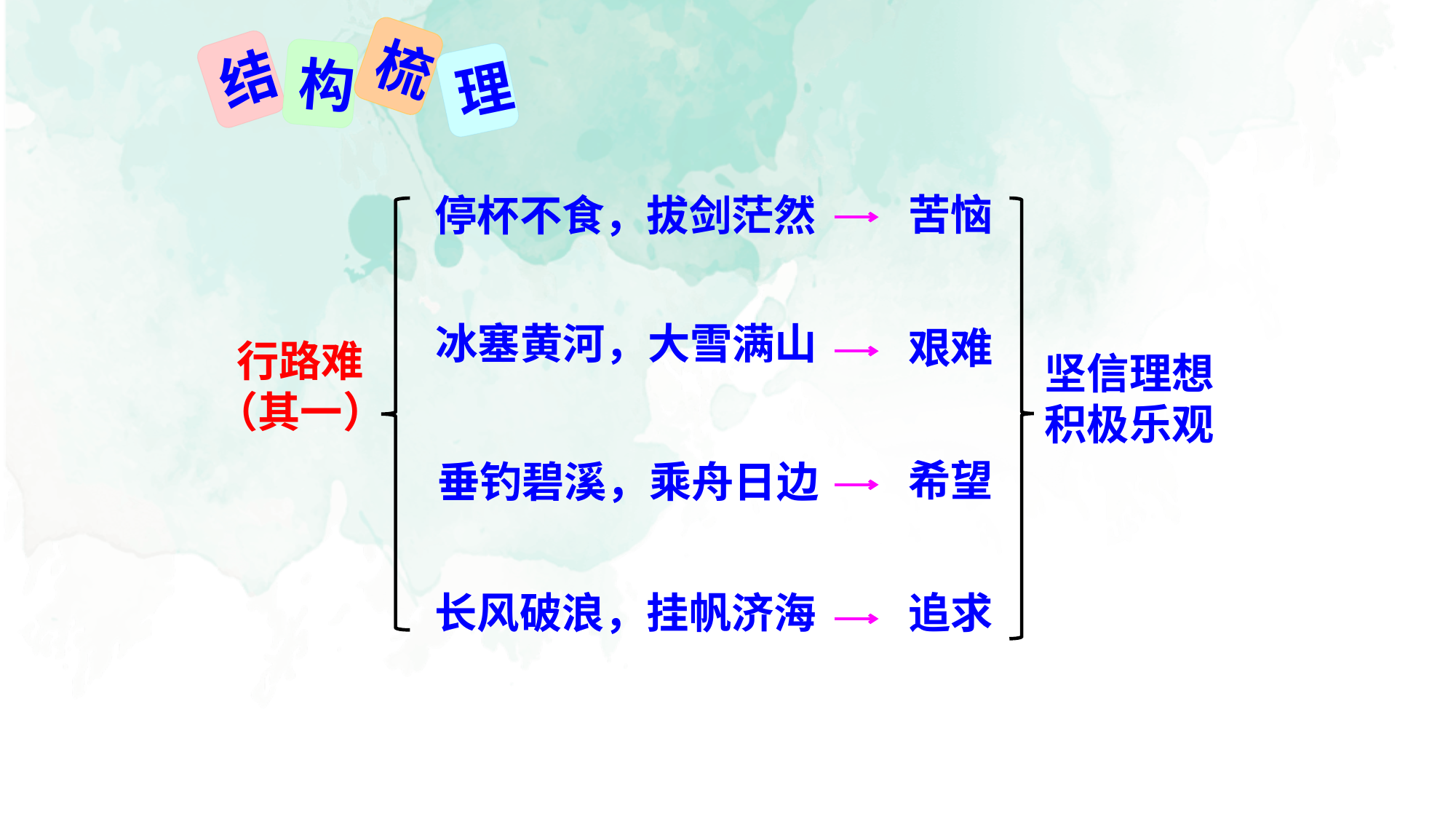

梳
结
构
理
苦恼
停杯不食，拔剑茫然

冰塞黄河，大雪满山
艰难
行路难
（其一）
坚信理想
积极乐观
希望
垂钓碧溪，乘舟日边
长风破浪，挂帆济海
追求